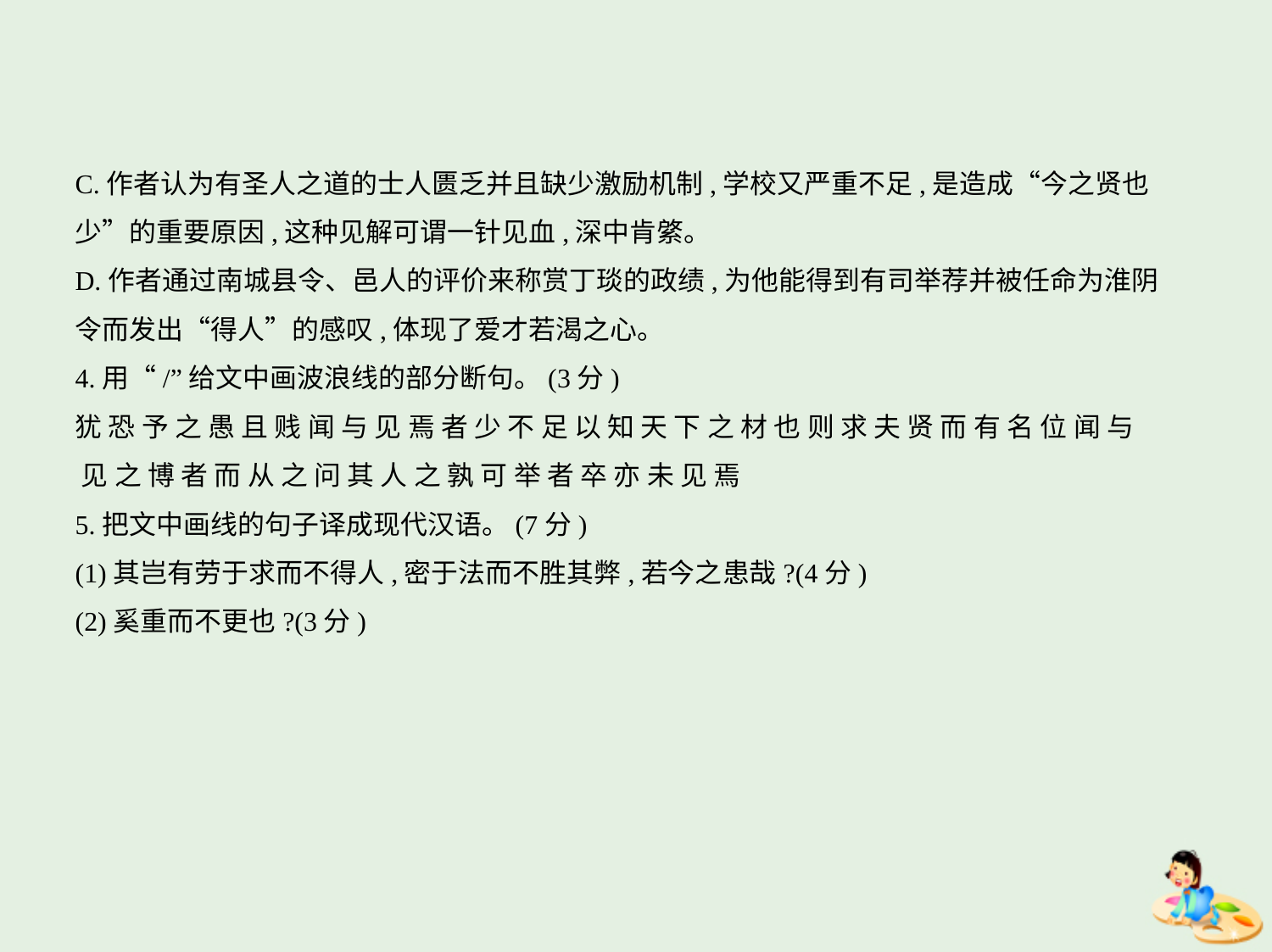

C.作者认为有圣人之道的士人匮乏并且缺少激励机制,学校又严重不足,是造成“今之贤也
少”的重要原因,这种见解可谓一针见血,深中肯綮。
D.作者通过南城县令、邑人的评价来称赏丁琰的政绩,为他能得到有司举荐并被任命为淮阴
令而发出“得人”的感叹,体现了爱才若渴之心。
4.用“/”给文中画波浪线的部分断句。(3分)
犹 恐 予 之 愚 且 贱 闻 与 见 焉 者 少 不 足 以 知 天 下 之 材 也 则 求 夫 贤 而 有 名 位 闻 与
 见 之 博 者 而 从 之 问 其 人 之 孰 可 举 者 卒 亦 未 见 焉
5.把文中画线的句子译成现代汉语。(7分)
(1)其岂有劳于求而不得人,密于法而不胜其弊,若今之患哉?(4分)
(2)奚重而不更也?(3分)